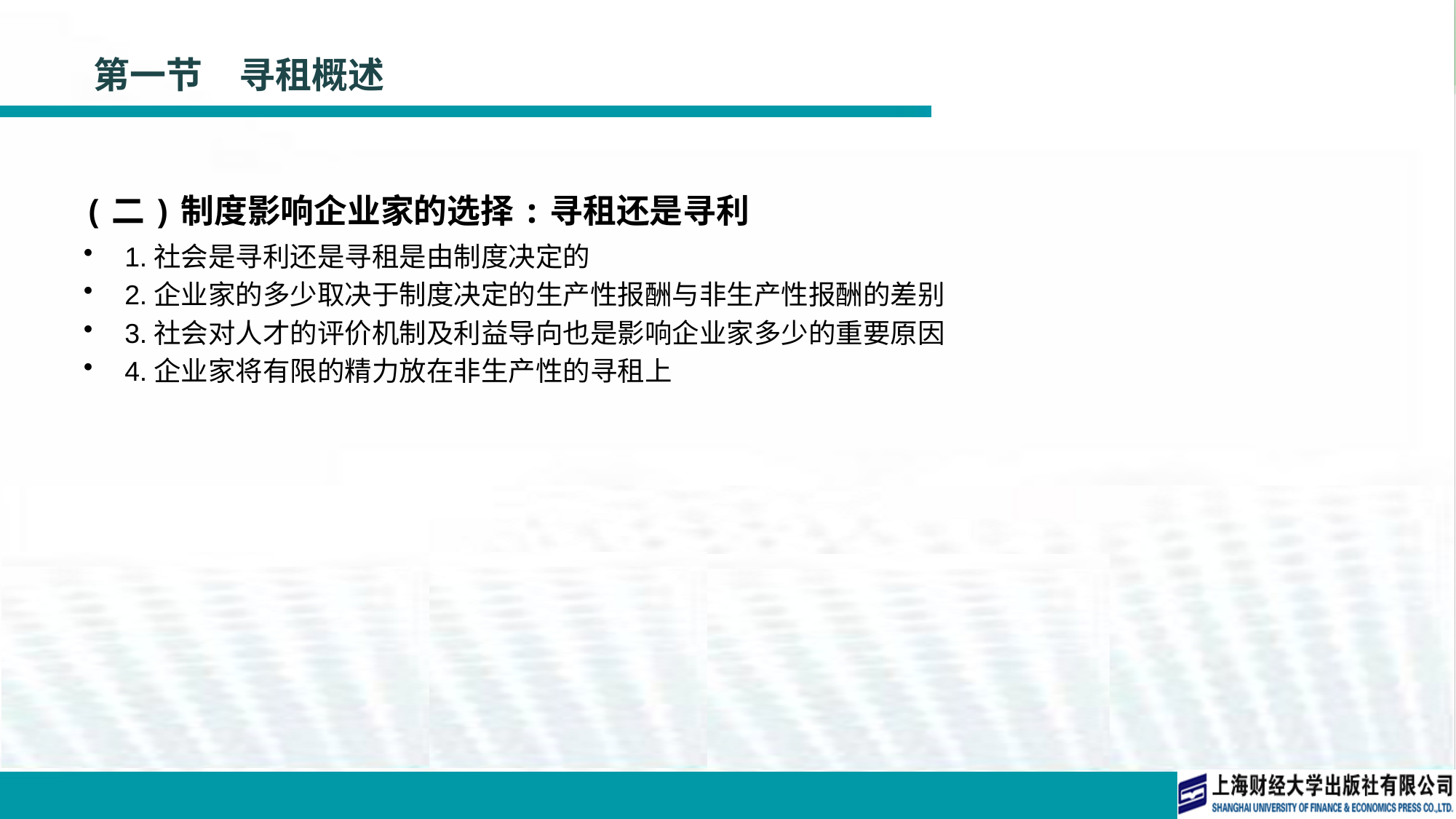

# 第一节　寻租概述
(二)制度影响企业家的选择:寻租还是寻利
1.社会是寻利还是寻租是由制度决定的
2.企业家的多少取决于制度决定的生产性报酬与非生产性报酬的差别
3.社会对人才的评价机制及利益导向也是影响企业家多少的重要原因
4.企业家将有限的精力放在非生产性的寻租上